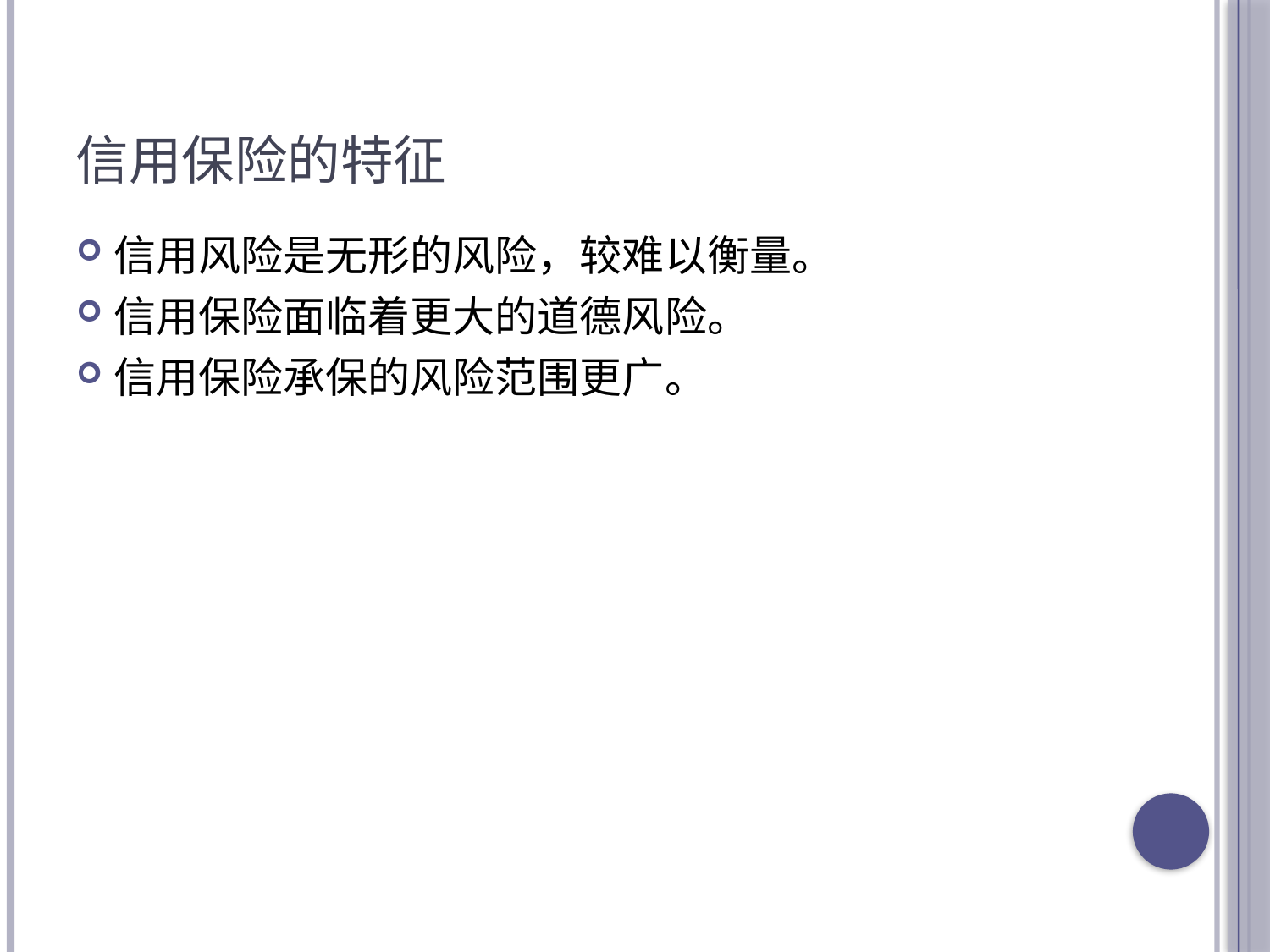

# 信用保险的特征
信用风险是无形的风险，较难以衡量。
信用保险面临着更大的道德风险。
信用保险承保的风险范围更广。